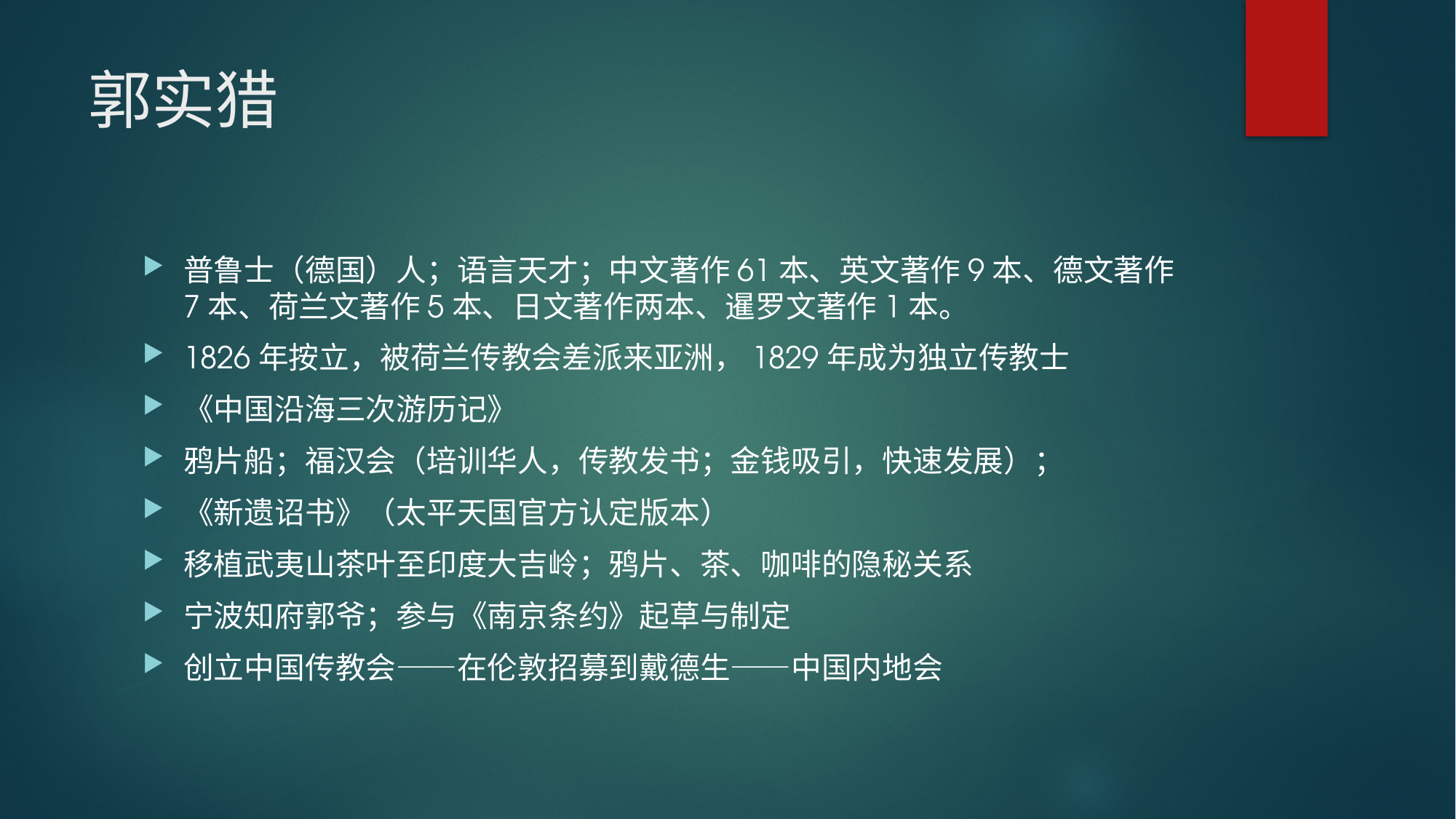

# 郭实猎
普鲁士（德国）人；语言天才；中文著作61本、英文著作9本、德文著作7本、荷兰文著作5本、日文著作两本、暹罗文著作1本。
1826年按立，被荷兰传教会差派来亚洲，1829年成为独立传教士
《中国沿海三次游历记》
鸦片船；福汉会（培训华人，传教发书；金钱吸引，快速发展）；
《新遗诏书》（太平天国官方认定版本）
移植武夷山茶叶至印度大吉岭；鸦片、茶、咖啡的隐秘关系
宁波知府郭爷；参与《南京条约》起草与制定
创立中国传教会——在伦敦招募到戴德生——中国内地会